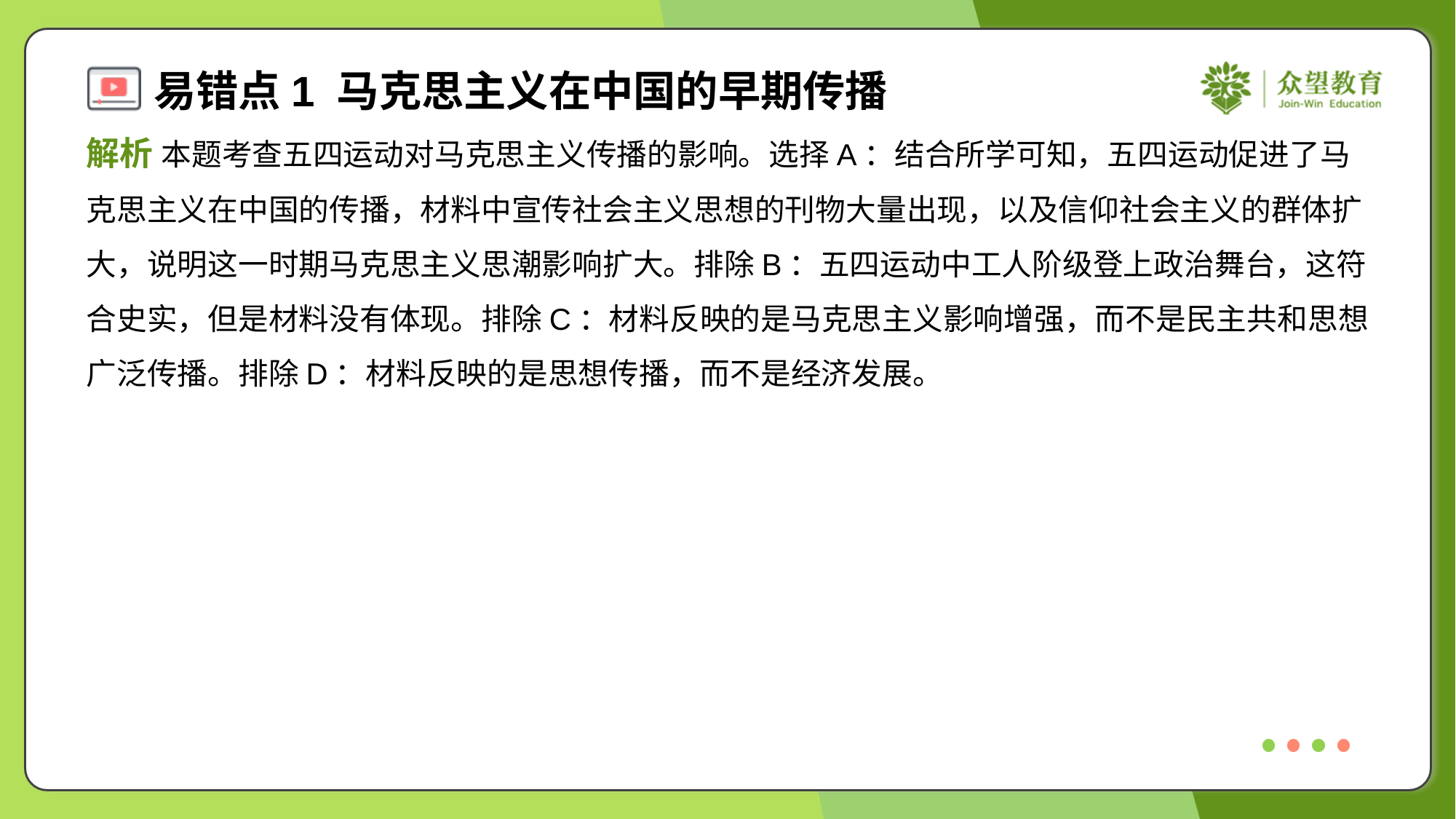

解析 本题考查五四运动对马克思主义传播的影响。选择A：结合所学可知，五四运动促进了马
克思主义在中国的传播，材料中宣传社会主义思想的刊物大量出现，以及信仰社会主义的群体扩
大，说明这一时期马克思主义思潮影响扩大。排除B：五四运动中工人阶级登上政治舞台，这符
合史实，但是材料没有体现。排除C：材料反映的是马克思主义影响增强，而不是民主共和思想
广泛传播。排除D：材料反映的是思想传播，而不是经济发展。